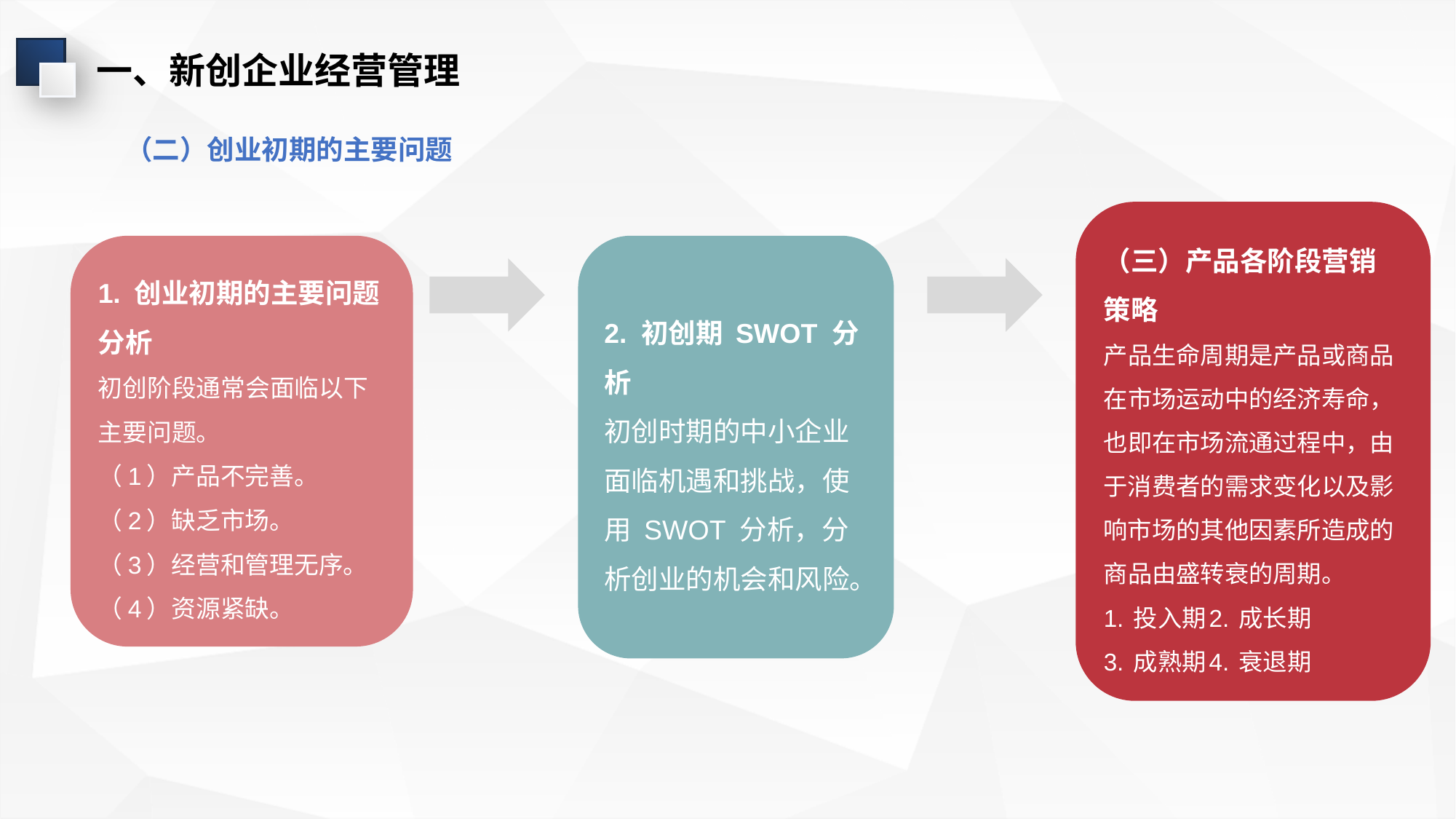

一、新创企业经营管理
（二）创业初期的主要问题
（三）产品各阶段营销策略
产品生命周期是产品或商品在市场运动中的经济寿命，也即在市场流通过程中，由于消费者的需求变化以及影响市场的其他因素所造成的商品由盛转衰的周期。
1. 投入期2. 成长期
3. 成熟期4. 衰退期
1. 创业初期的主要问题分析
初创阶段通常会面临以下主要问题。
（1）产品不完善。
（2）缺乏市场。
（3）经营和管理无序。
（4）资源紧缺。
2. 初创期 SWOT 分析
初创时期的中小企业面临机遇和挑战，使用 SWOT 分析，分析创业的机会和风险。